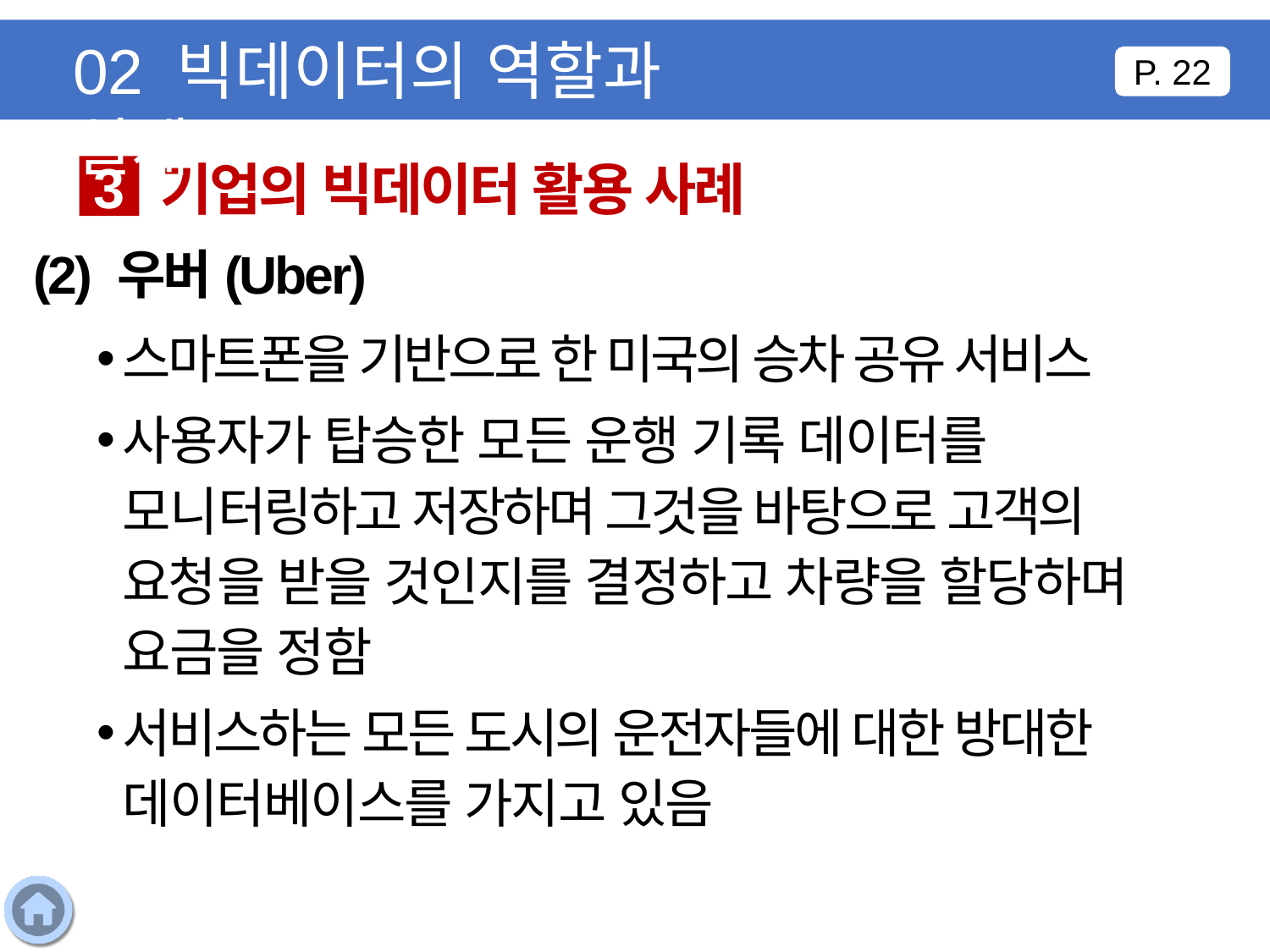

02 빅데이터의 역할과 실제
P. 22
기업의 빅데이터 활용 사례
3
(2) 우버(Uber)
스마트폰을 기반으로 한 미국의 승차 공유 서비스
사용자가 탑승한 모든 운행 기록 데이터를 모니터링하고 저장하며 그것을 바탕으로 고객의 요청을 받을 것인지를 결정하고 차량을 할당하며 요금을 정함
서비스하는 모든 도시의 운전자들에 대한 방대한 데이터베이스를 가지고 있음